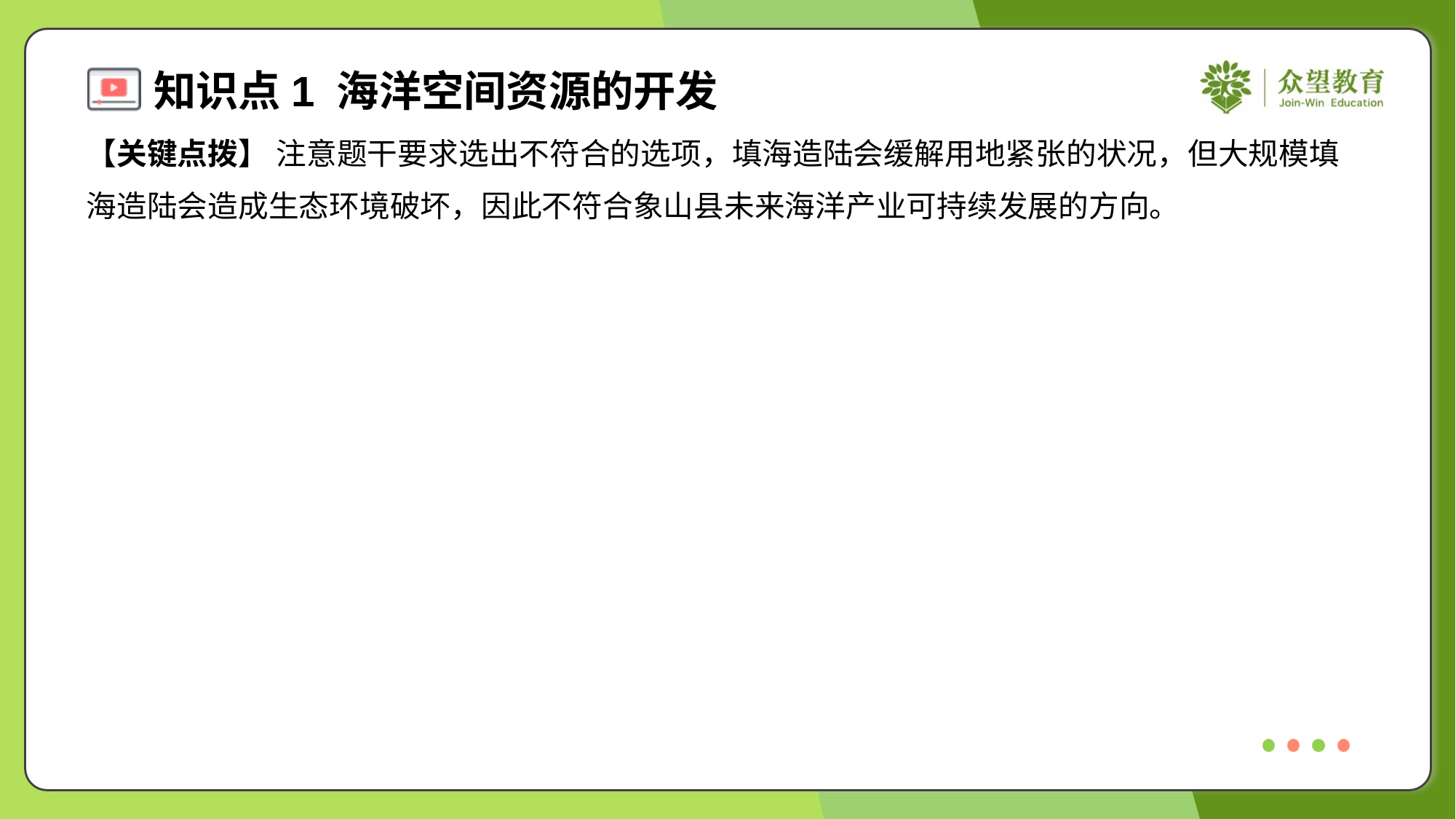

【关键点拨】 注意题干要求选出不符合的选项，填海造陆会缓解用地紧张的状况，但大规模填
海造陆会造成生态环境破坏，因此不符合象山县未来海洋产业可持续发展的方向。